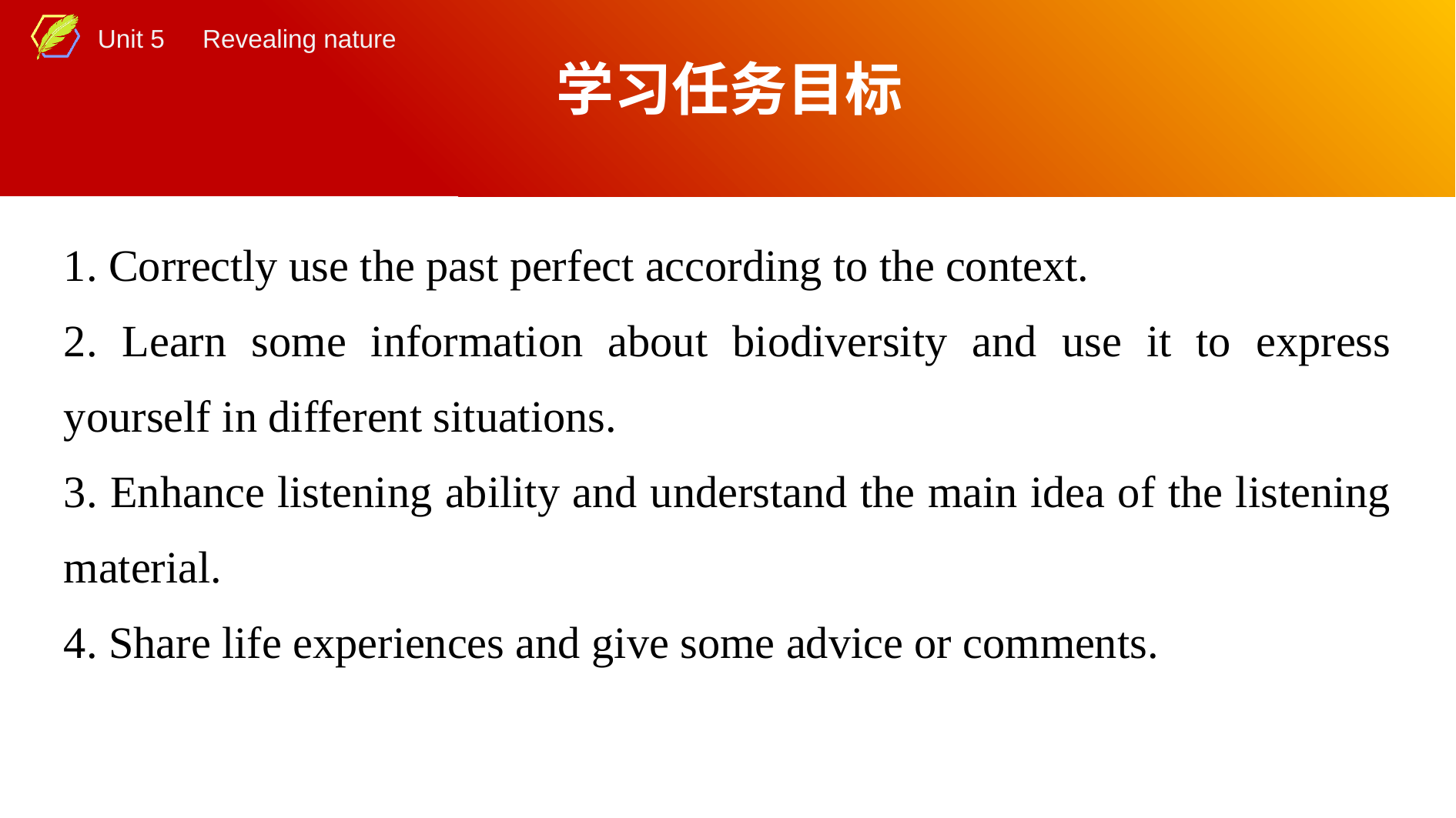

学习任务目标
1. Correctly use the past perfect according to the context.
2. Learn some information about biodiversity and use it to express yourself in different situations.
3. Enhance listening ability and understand the main idea of the listening material.
4. Share life experiences and give some advice or comments.